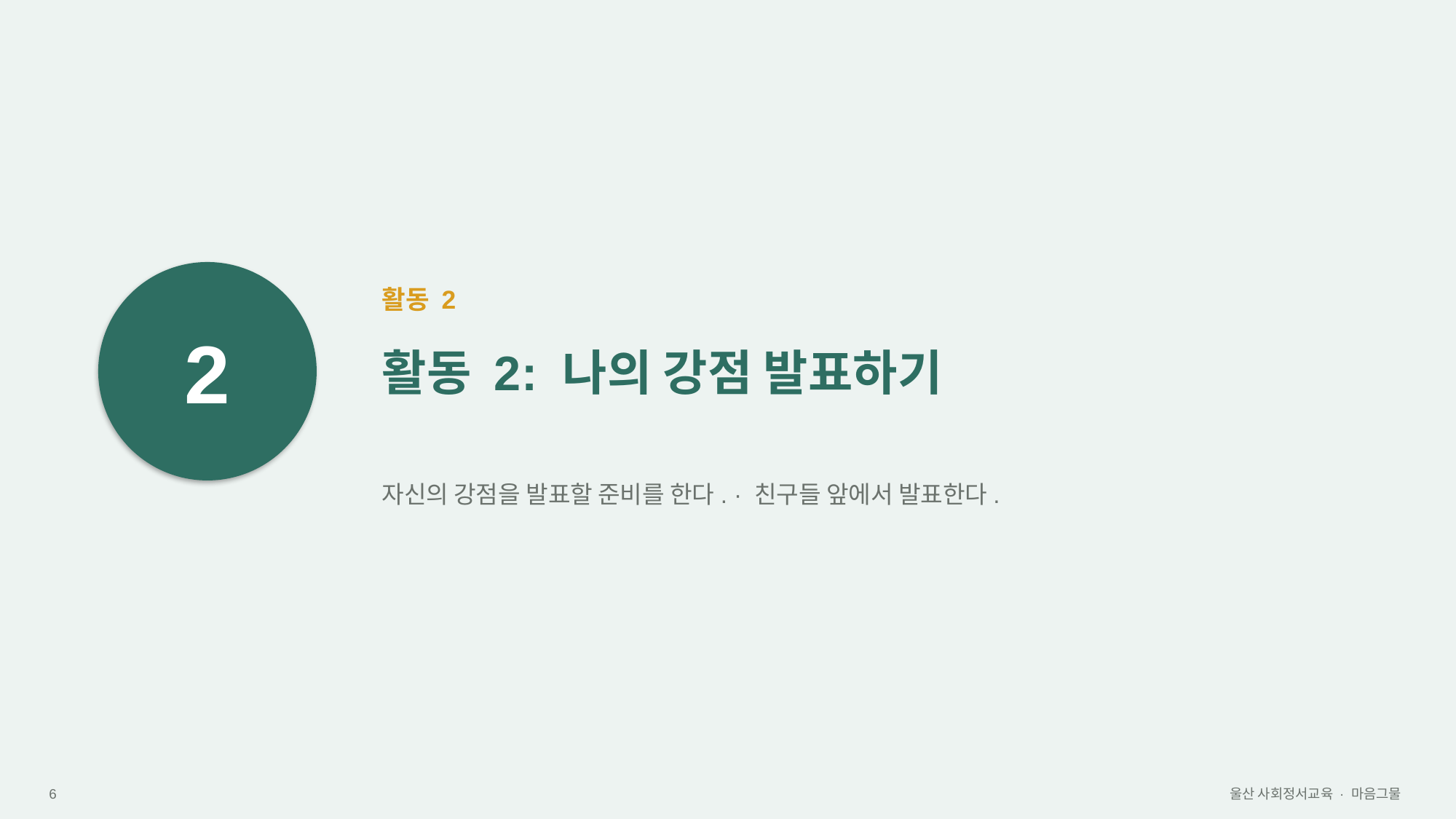

2
활동 2
활동 2: 나의 강점 발표하기
자신의 강점을 발표할 준비를 한다. · 친구들 앞에서 발표한다.
6
울산 사회정서교육 · 마음그물